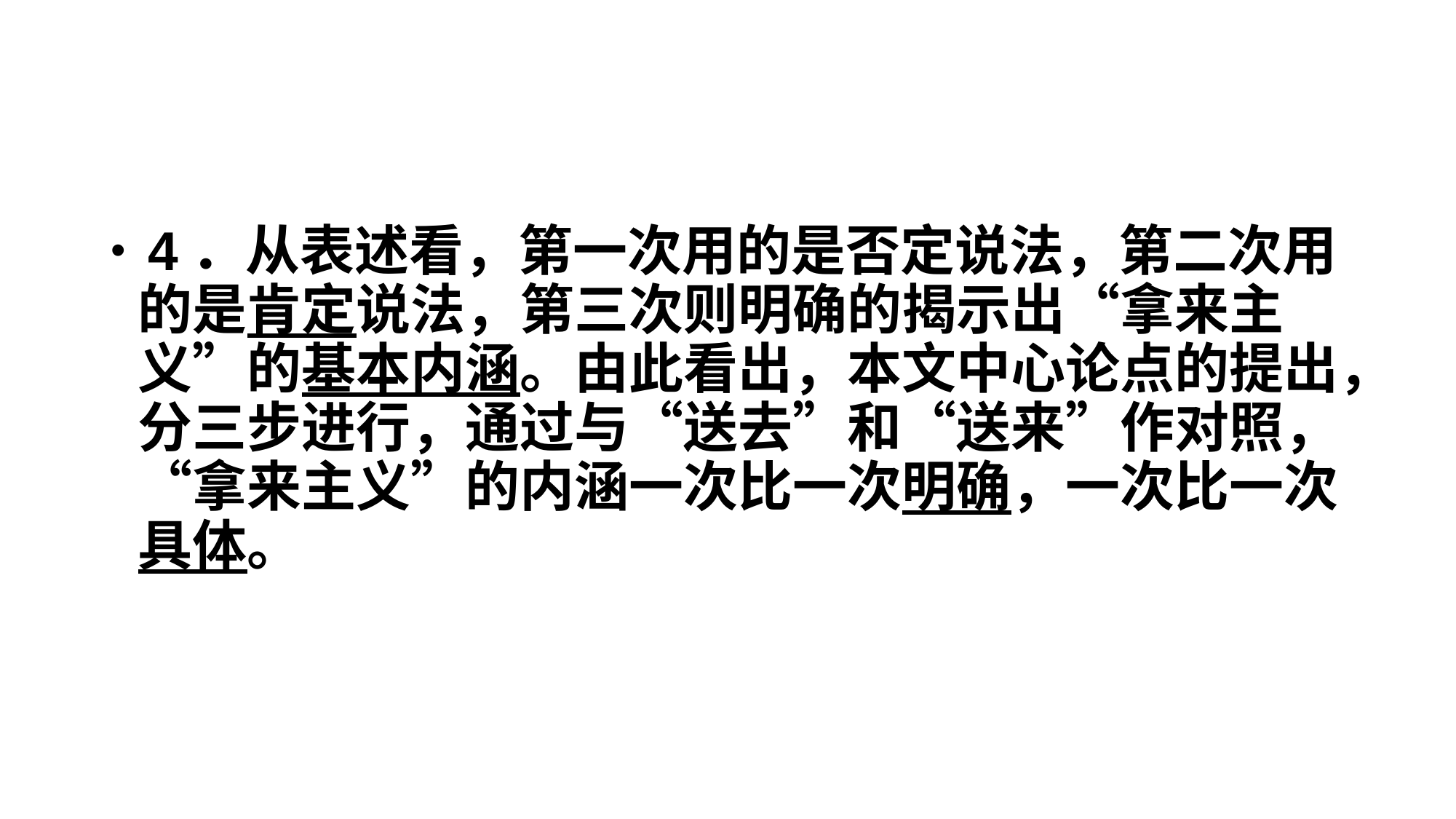

#
 4．从表述看，第一次用的是否定说法，第二次用的是肯定说法，第三次则明确的揭示出“拿来主义”的基本内涵。由此看出，本文中心论点的提出，分三步进行，通过与“送去”和“送来”作对照，“拿来主义”的内涵一次比一次明确，一次比一次具体。